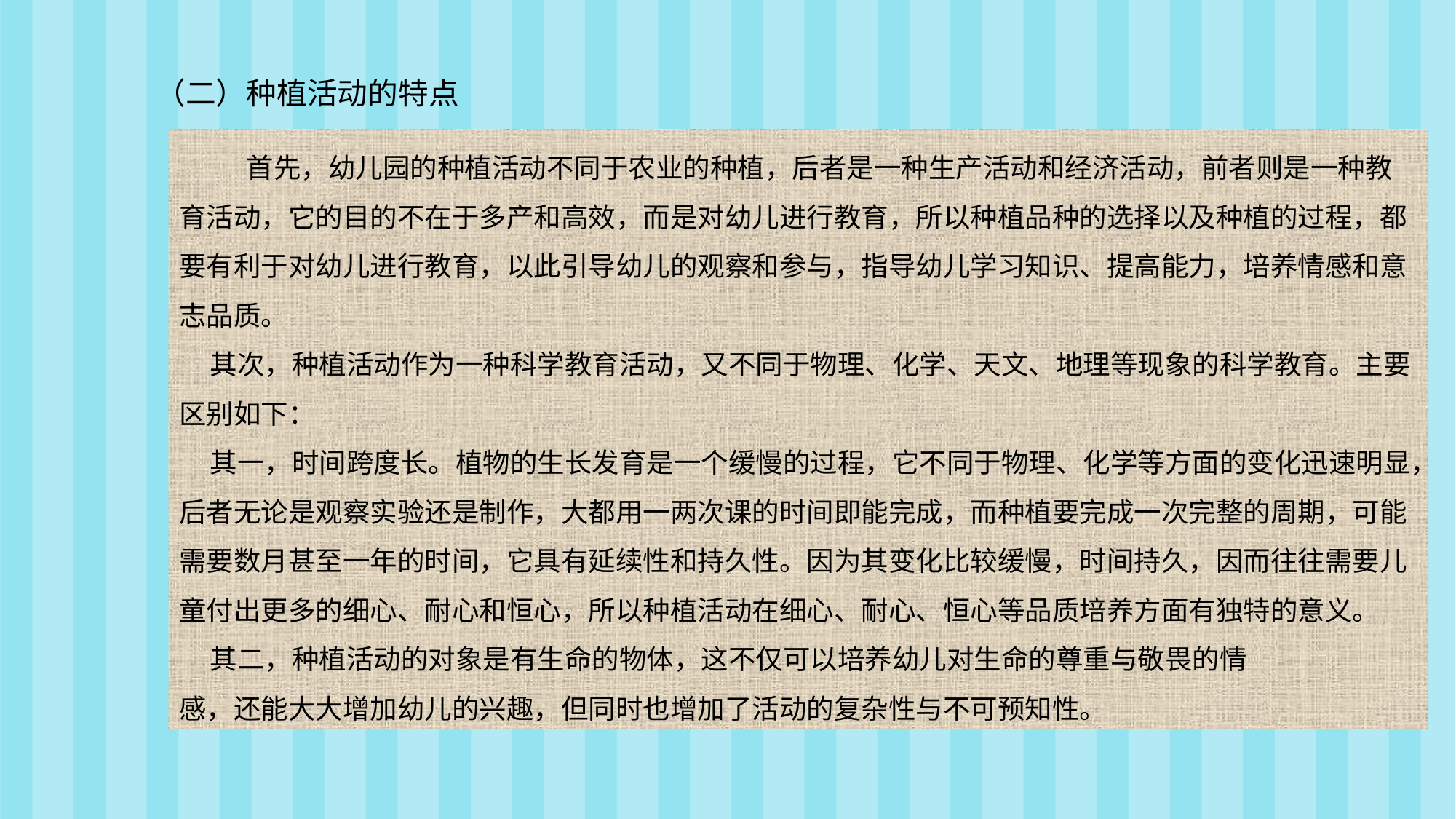

（二）种植活动的特点
 首先，幼儿园的种植活动不同于农业的种植，后者是一种生产活动和经济活动，前者则是一种教育活动，它的目的不在于多产和高效，而是对幼儿进行教育，所以种植品种的选择以及种植的过程，都要有利于对幼儿进行教育，以此引导幼儿的观察和参与，指导幼儿学习知识、提高能力，培养情感和意志品质。
     其次，种植活动作为一种科学教育活动，又不同于物理、化学、天文、地理等现象的科学教育。主要区别如下：
     其一，时间跨度长。植物的生长发育是一个缓慢的过程，它不同于物理、化学等方面的变化迅速明显，后者无论是观察实验还是制作，大都用一两次课的时间即能完成，而种植要完成一次完整的周期，可能需要数月甚至一年的时间，它具有延续性和持久性。因为其变化比较缓慢，时间持久，因而往往需要儿童付出更多的细心、耐心和恒心，所以种植活动在细心、耐心、恒心等品质培养方面有独特的意义。
     其二，种植活动的对象是有生命的物体，这不仅可以培养幼儿对生命的尊重与敬畏的情
感，还能大大增加幼儿的兴趣，但同时也增加了活动的复杂性与不可预知性。